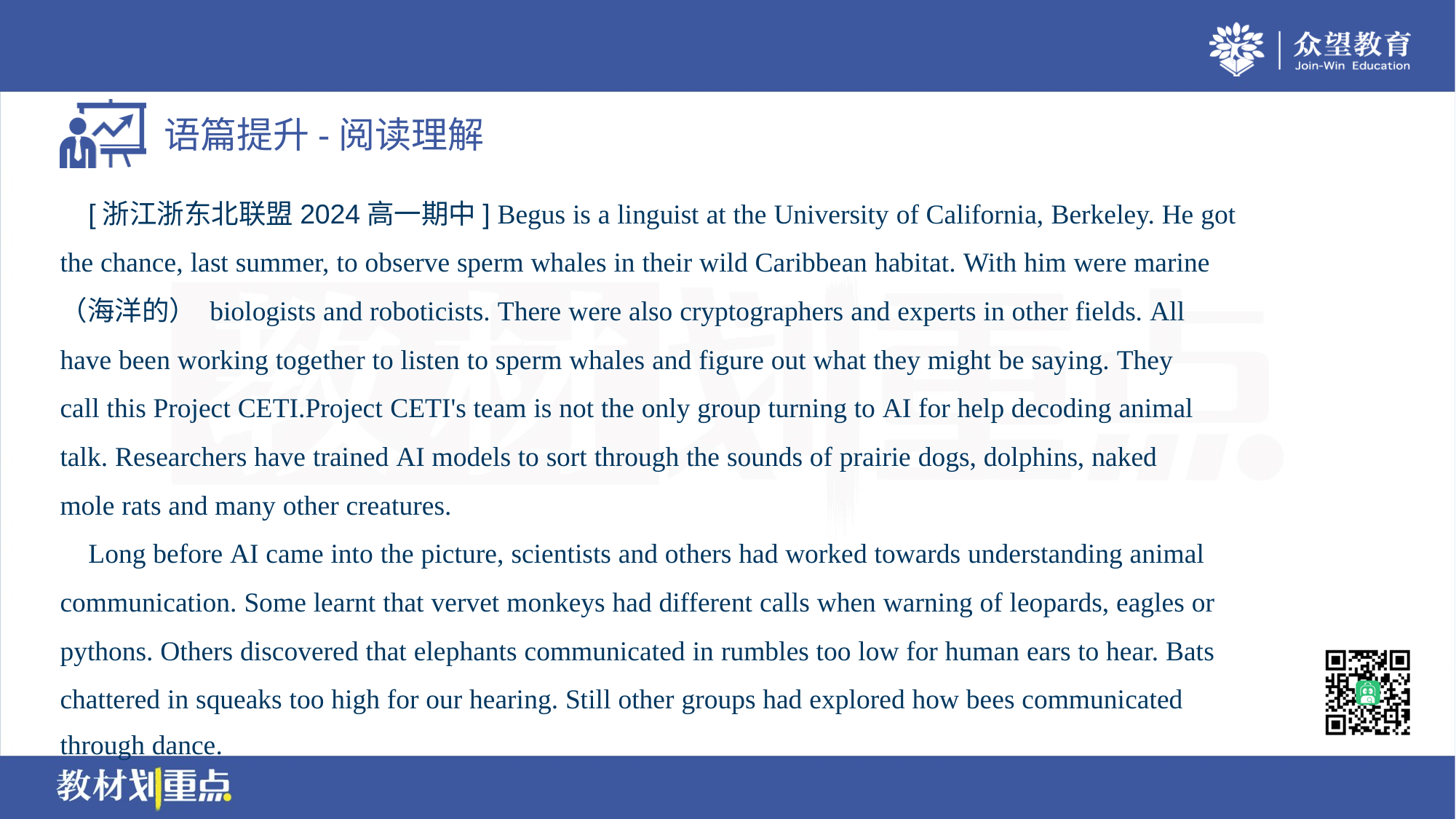

[浙江浙东北联盟2024高一期中] Begus is a linguist at the University of California, Berkeley. He got
the chance, last summer, to observe sperm whales in their wild Caribbean habitat. With him were marine
（海洋的） biologists and roboticists. There were also cryptographers and experts in other fields. All
have been working together to listen to sperm whales and figure out what they might be saying. They
call this Project CETI.Project CETI's team is not the only group turning to AI for help decoding animal
talk. Researchers have trained AI models to sort through the sounds of prairie dogs, dolphins, naked
mole rats and many other creatures.
    Long before AI came into the picture, scientists and others had worked towards understanding animal
communication. Some learnt that vervet monkeys had different calls when warning of leopards, eagles or
pythons. Others discovered that elephants communicated in rumbles too low for human ears to hear. Bats
chattered in squeaks too high for our hearing. Still other groups had explored how bees communicated
through dance.